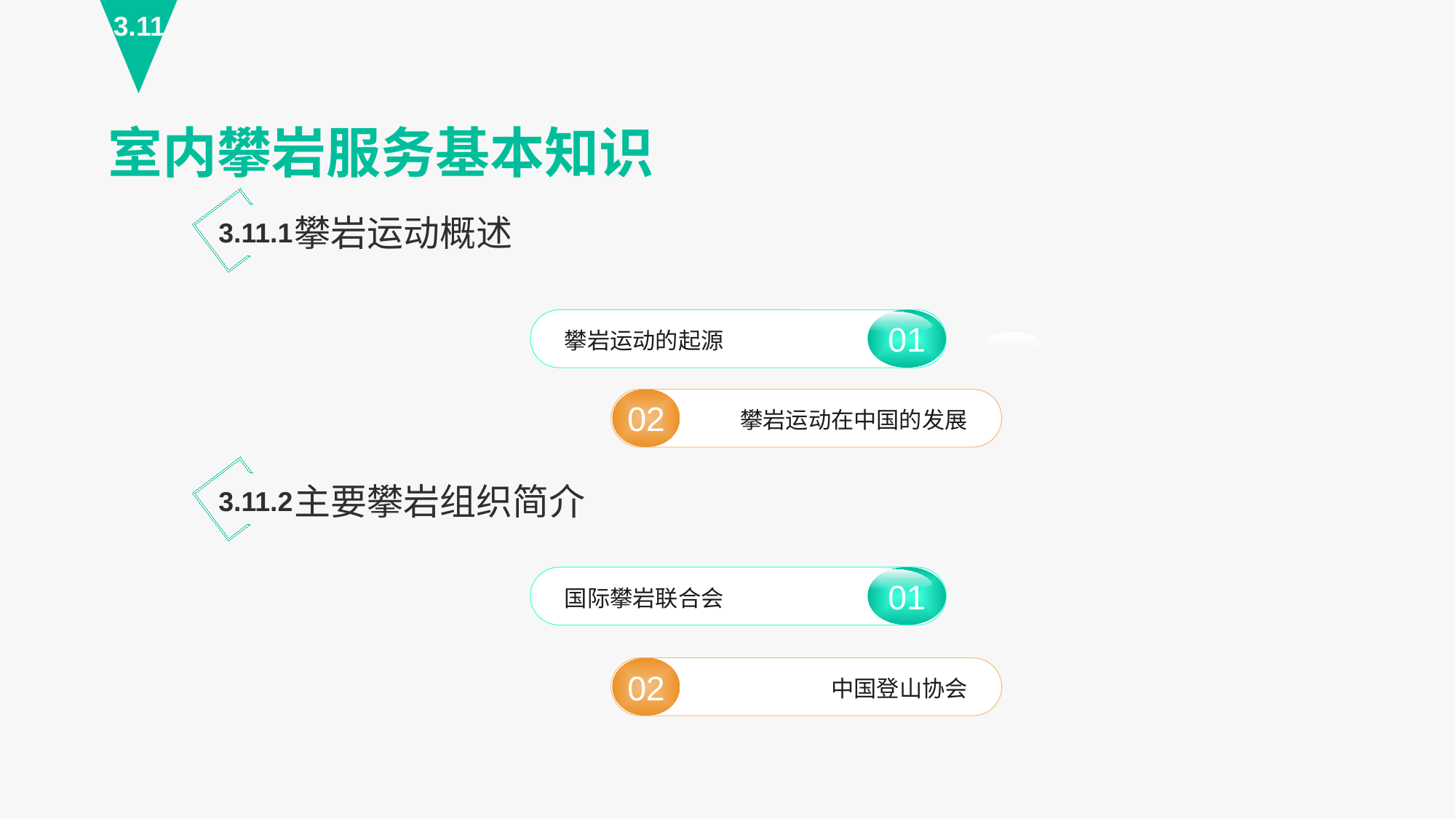

3.11
室内攀岩服务基本知识

攀岩运动概述
3.11.1

01
攀岩运动的起源

02
攀岩运动在中国的发展

主要攀岩组织简介
3.11.2

01
国际攀岩联合会
02
中国登山协会